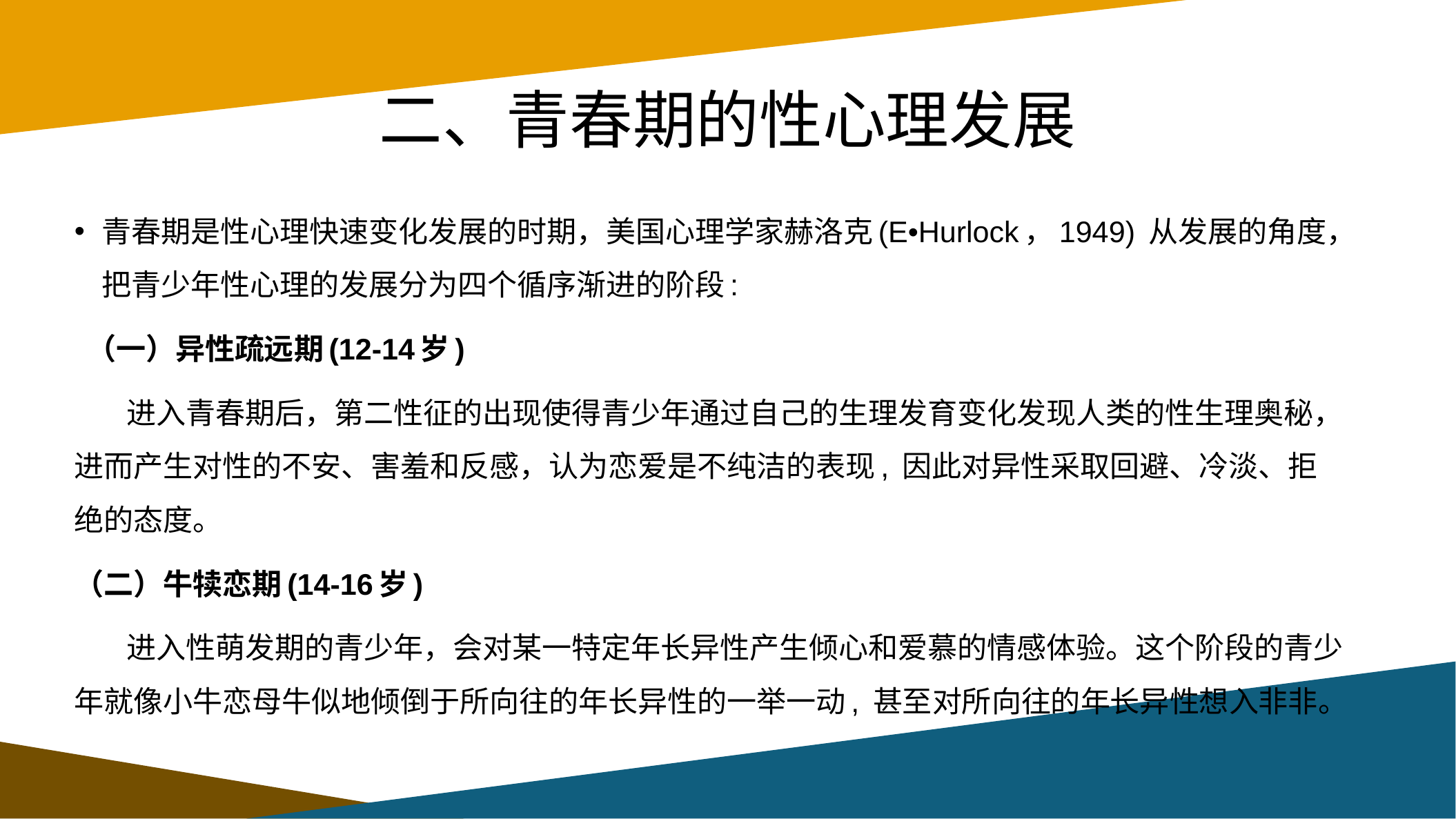

# 二、青春期的性心理发展
青春期是性心理快速变化发展的时期，美国心理学家赫洛克(E•Hurlock，1949) 从发展的角度，把青少年性心理的发展分为四个循序渐进的阶段:
 （一）异性疏远期(12-14岁)
       进入青春期后，第二性征的出现使得青少年通过自己的生理发育变化发现人类的性生理奥秘，进而产生对性的不安、害羞和反感，认为恋爱是不纯洁的表现, 因此对异性采取回避、冷淡、拒绝的态度。
（二）牛犊恋期(14-16岁)
       进入性萌发期的青少年，会对某一特定年长异性产生倾心和爱慕的情感体验。这个阶段的青少年就像小牛恋母牛似地倾倒于所向往的年长异性的一举一动, 甚至对所向往的年长异性想入非非。